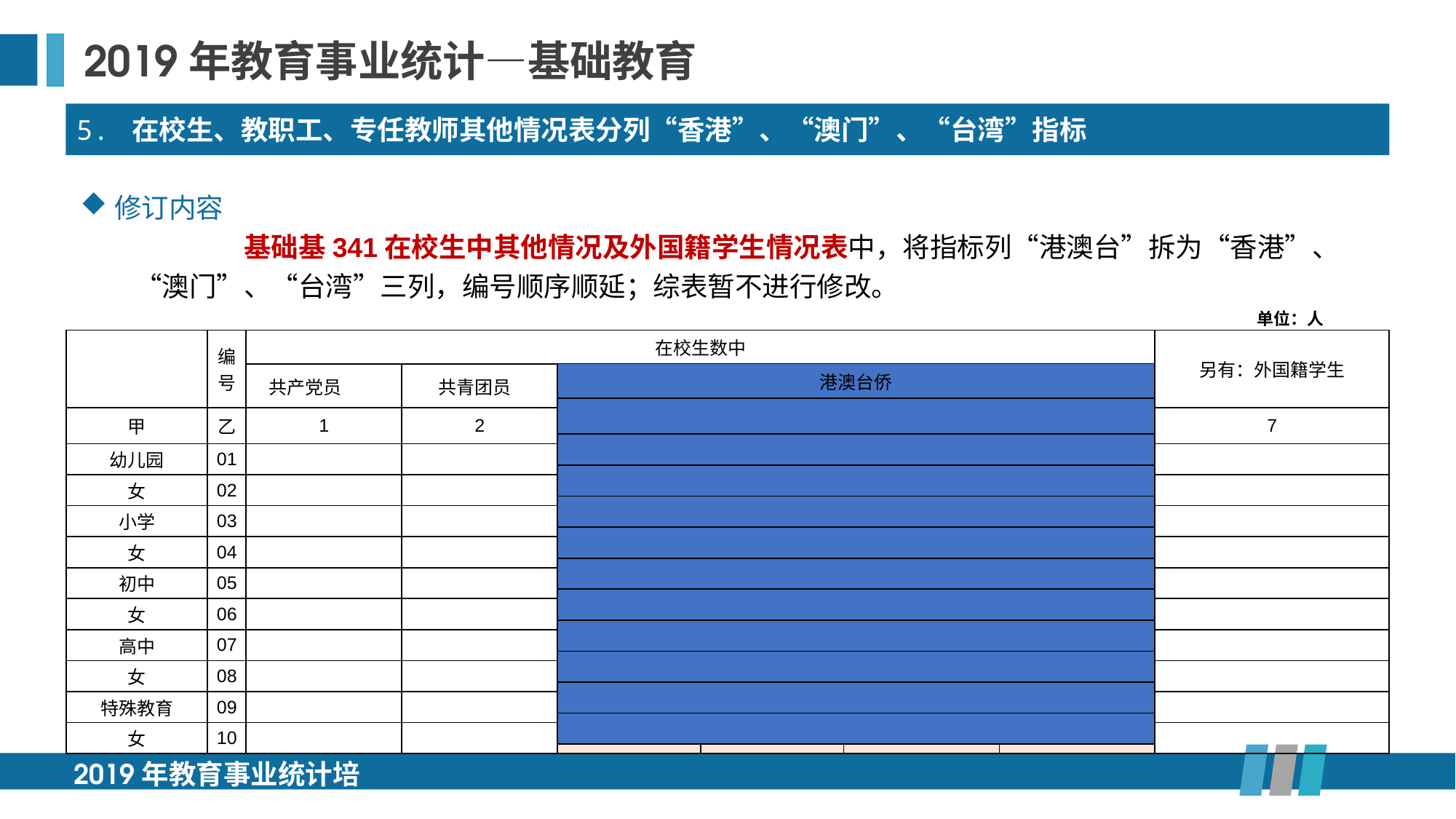

2019年教育事业统计—基础教育

5. 在校生、教职工、专任教师其他情况表分列“香港”、“澳门”、“台湾”指标
修订内容
	基础基341在校生中其他情况及外国籍学生情况表中，将指标列“港澳台”拆为“香港”、“澳门”、“台湾”三列，编号顺序顺延；综表暂不进行修改。
单位：人
|  | 编号 | 在校生数中 |  |  |  |  |  | 另有：外国籍学生 |
| --- | --- | --- | --- | --- | --- | --- | --- | --- |
|  |  | 共产党员 | 共青团员 | 香港 | 澳门 | 台湾 | 华侨 |  |
| 甲 | 乙 | 1 | 2 | 3 | 4 | 5 | 6 | 7 |
| 幼儿园 | 01 |  |  |  |  |  |  |  |
| 女 | 02 |  |  |  |  |  |  |  |
| 小学 | 03 |  |  |  |  |  |  |  |
| 女 | 04 |  |  |  |  |  |  |  |
| 初中 | 05 |  |  |  |  |  |  |  |
| 女 | 06 |  |  |  |  |  |  |  |
| 高中 | 07 |  |  |  |  |  |  |  |
| 女 | 08 |  |  |  |  |  |  |  |
| 特殊教育 | 09 |  |  |  |  |  |  |  |
| 女 | 10 |  |  |  |  |  |  |  |
| 港澳台侨 |
| --- |
|  |
|  |
|  |
|  |
|  |
|  |
|  |
|  |
|  |
|  |
|  |

2019年教育事业统计培训